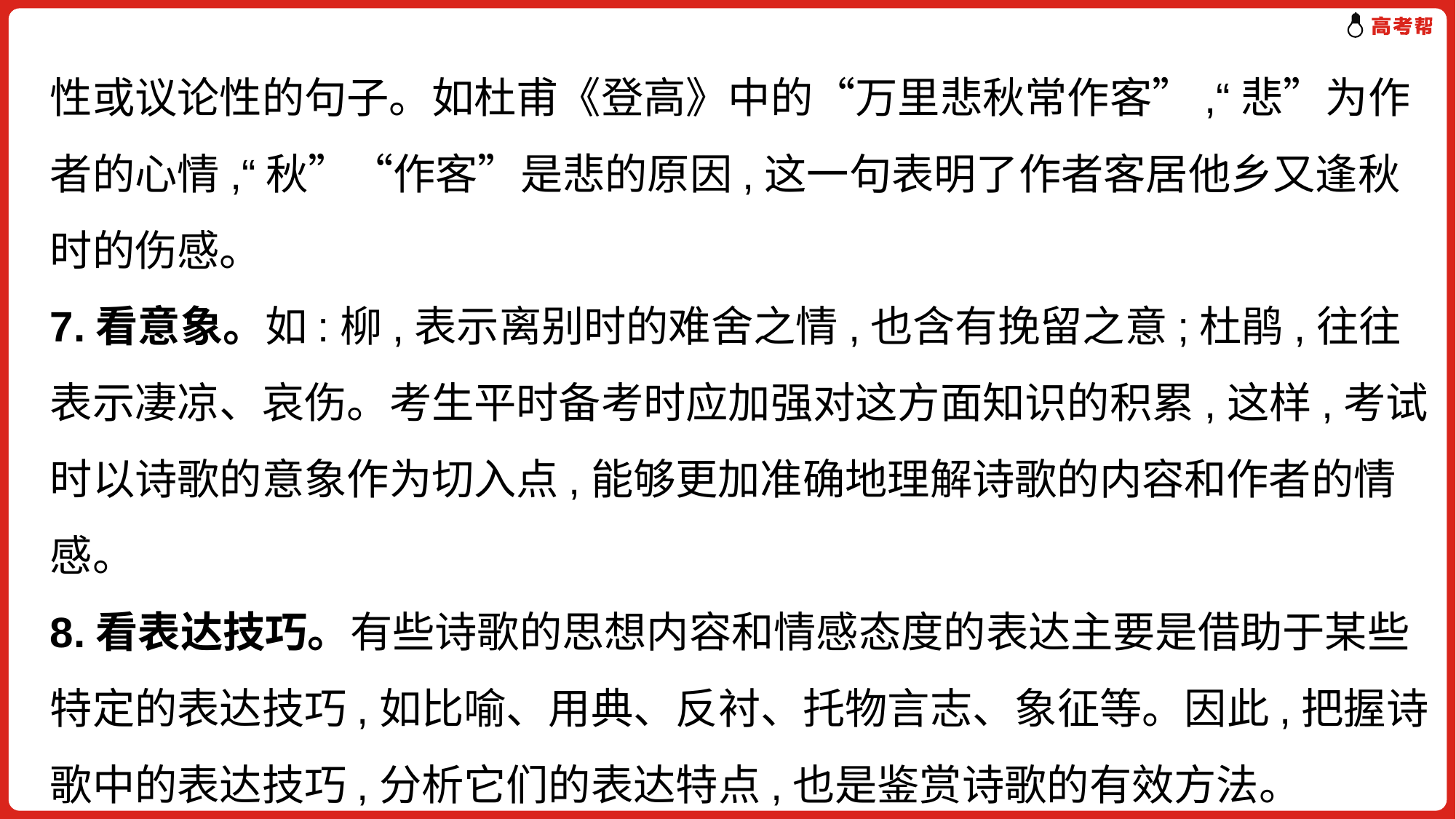

性或议论性的句子。如杜甫《登高》中的“万里悲秋常作客”,“悲”为作者的心情,“秋”“作客”是悲的原因,这一句表明了作者客居他乡又逢秋时的伤感。
7.看意象。如:柳,表示离别时的难舍之情,也含有挽留之意;杜鹃,往往表示凄凉、哀伤。考生平时备考时应加强对这方面知识的积累,这样,考试时以诗歌的意象作为切入点,能够更加准确地理解诗歌的内容和作者的情感。
8.看表达技巧。有些诗歌的思想内容和情感态度的表达主要是借助于某些特定的表达技巧,如比喻、用典、反衬、托物言志、象征等。因此,把握诗歌中的表达技巧,分析它们的表达特点,也是鉴赏诗歌的有效方法。